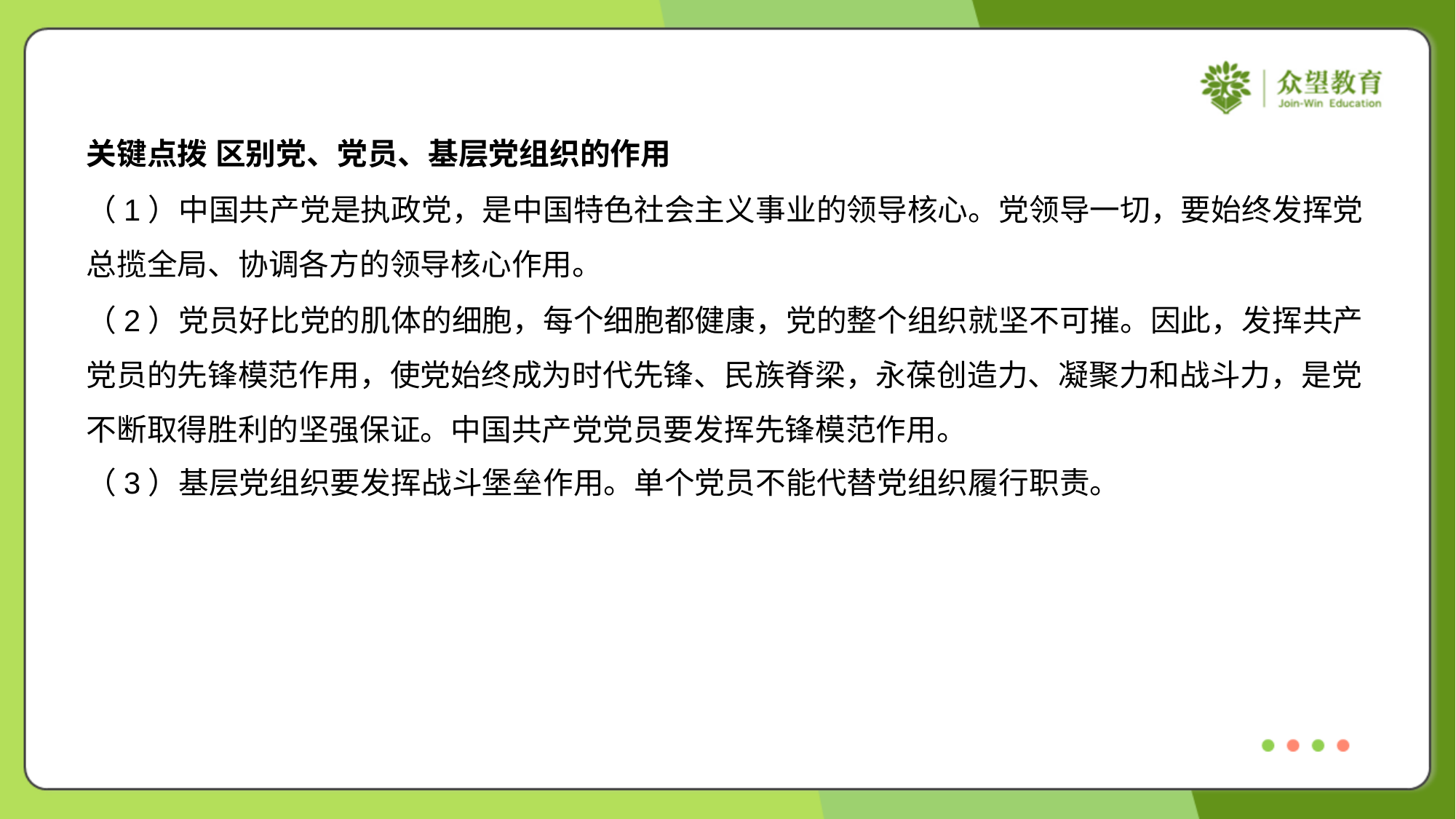

关键点拨 区别党、党员、基层党组织的作用
（1）中国共产党是执政党，是中国特色社会主义事业的领导核心。党领导一切，要始终发挥党
总揽全局、协调各方的领导核心作用。
（2）党员好比党的肌体的细胞，每个细胞都健康，党的整个组织就坚不可摧。因此，发挥共产
党员的先锋模范作用，使党始终成为时代先锋、民族脊梁，永葆创造力、凝聚力和战斗力，是党
不断取得胜利的坚强保证。中国共产党党员要发挥先锋模范作用。
（3）基层党组织要发挥战斗堡垒作用。单个党员不能代替党组织履行职责。